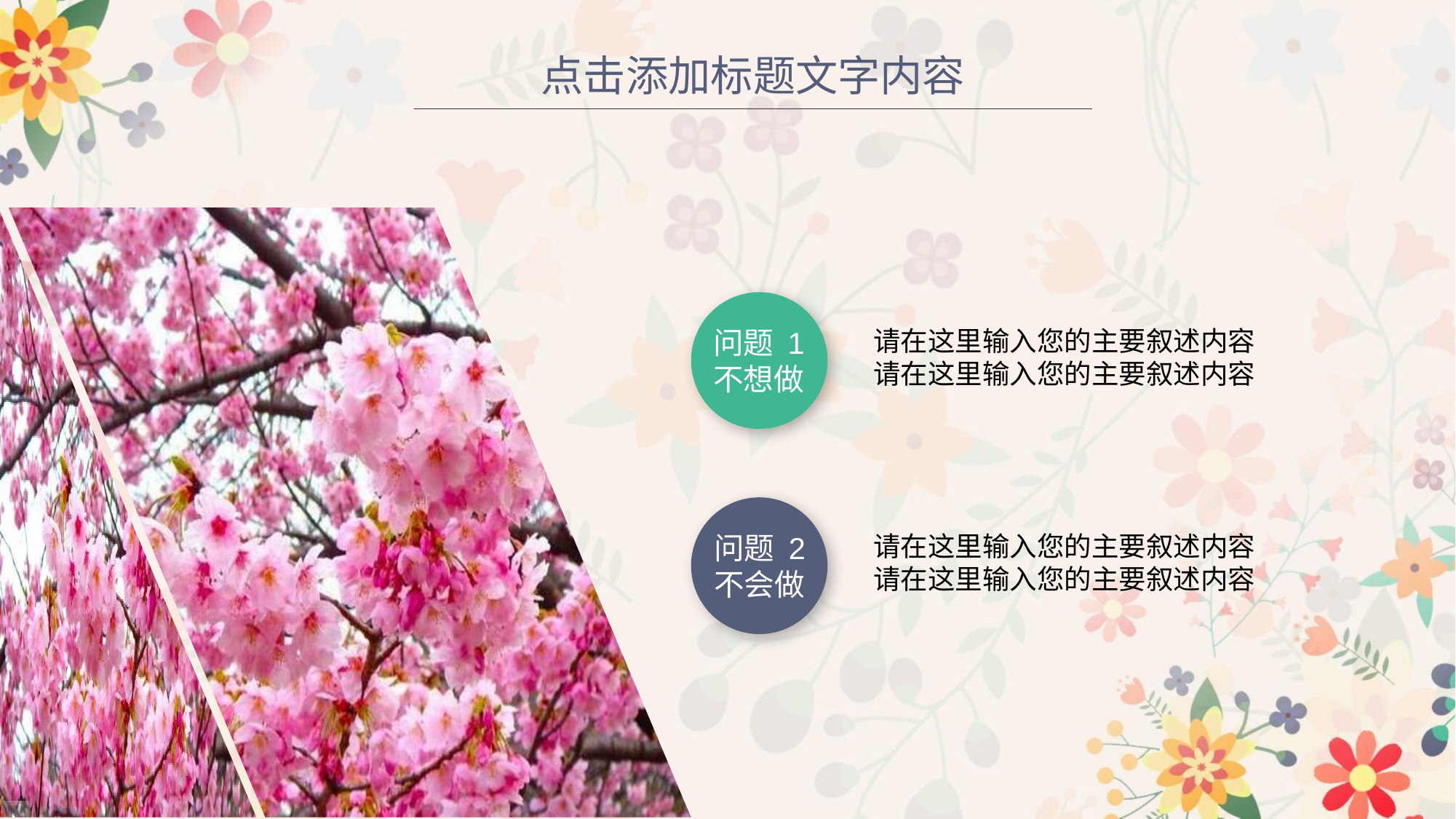

点击添加标题文字内容

问题 1
不想做
请在这里输入您的主要叙述内容
请在这里输入您的主要叙述内容

问题 2
不会做
请在这里输入您的主要叙述内容
请在这里输入您的主要叙述内容